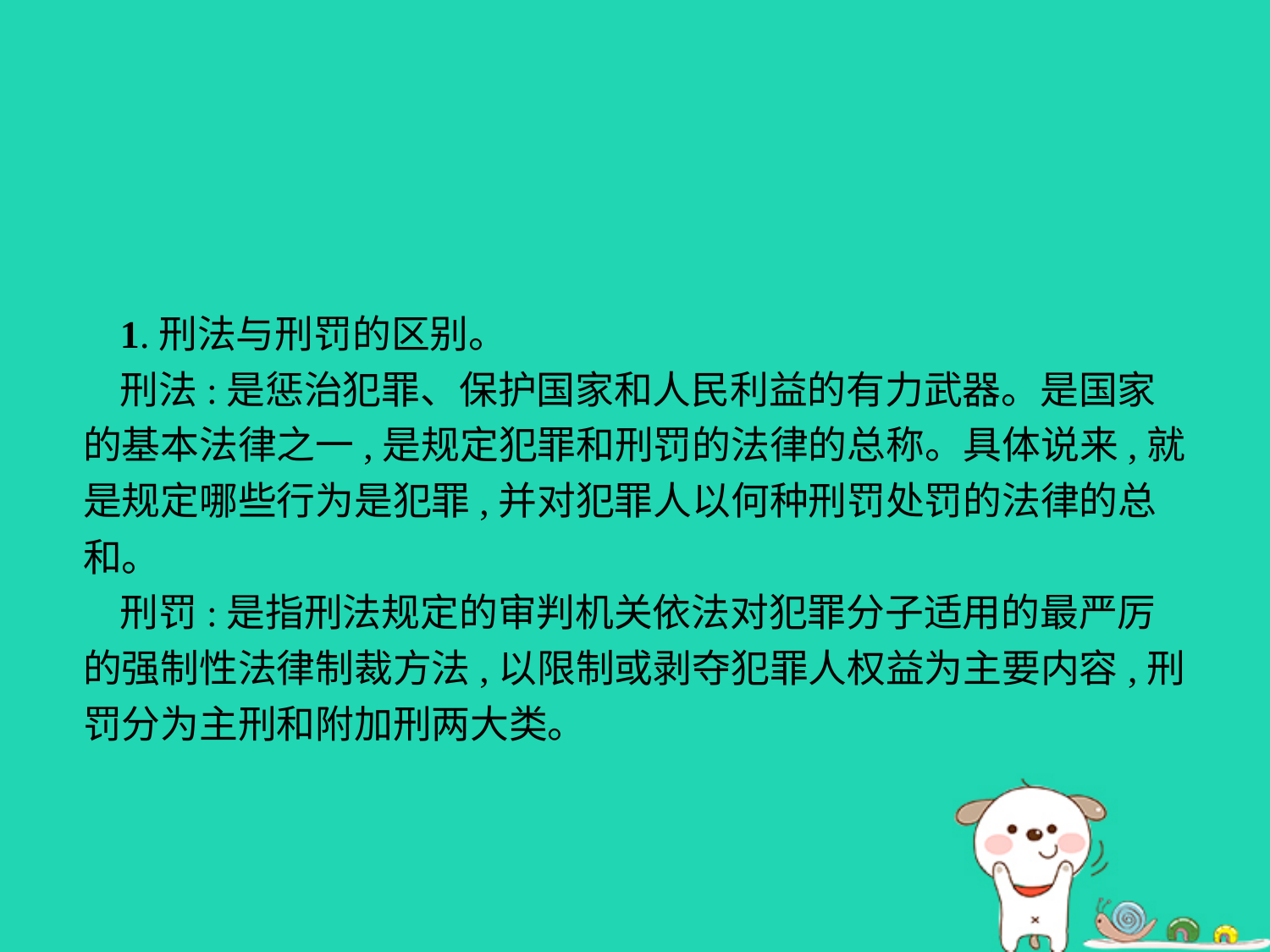

1.刑法与刑罚的区别。
刑法:是惩治犯罪、保护国家和人民利益的有力武器。是国家的基本法律之一,是规定犯罪和刑罚的法律的总称。具体说来,就是规定哪些行为是犯罪,并对犯罪人以何种刑罚处罚的法律的总和。
刑罚:是指刑法规定的审判机关依法对犯罪分子适用的最严厉的强制性法律制裁方法,以限制或剥夺犯罪人权益为主要内容,刑罚分为主刑和附加刑两大类。